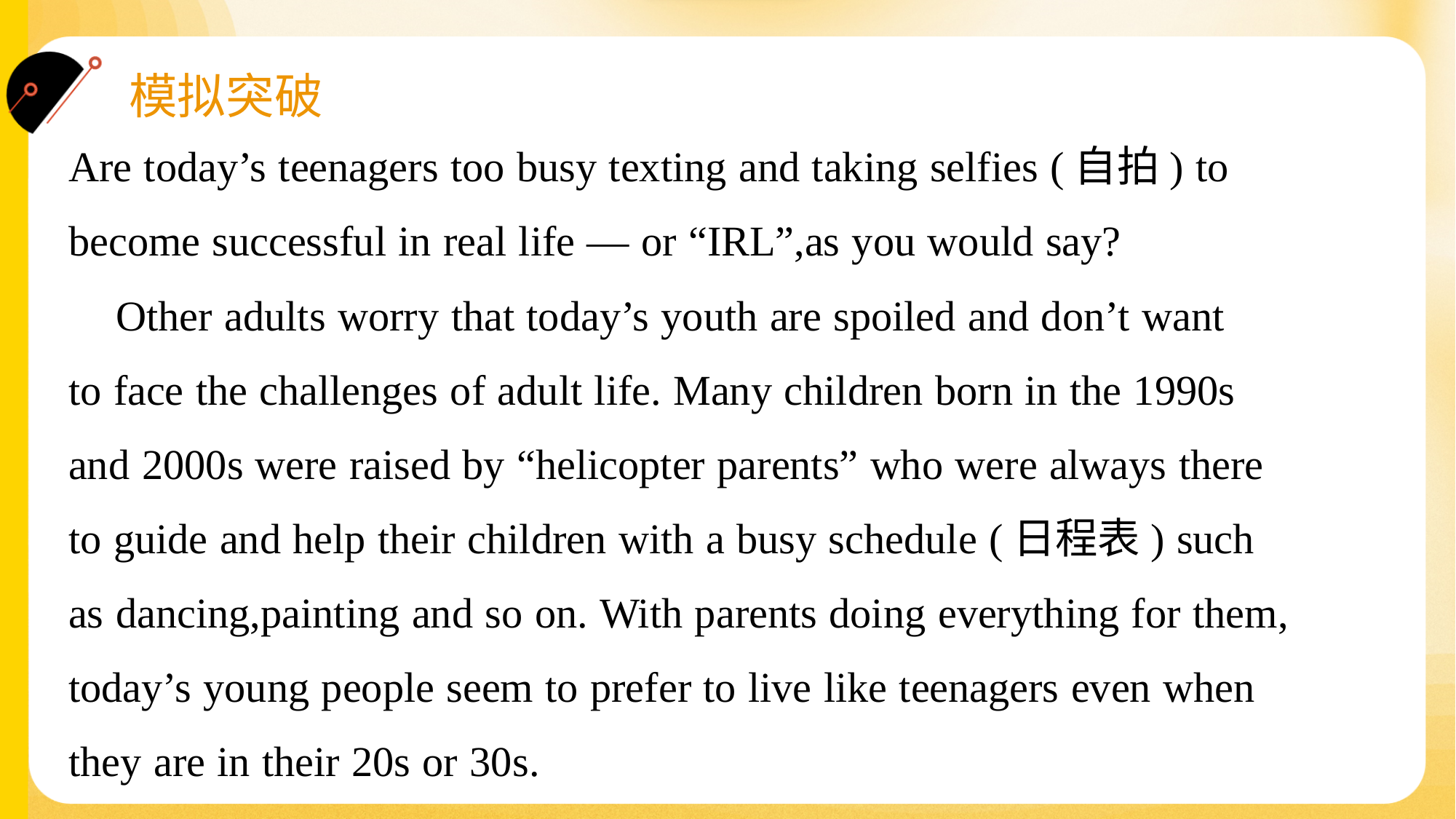

Are today’s teenagers too busy texting and taking selfies (自拍) to
become successful in real life — or “IRL”,as you would say?
    Other adults worry that today’s youth are spoiled and don’t want
to face the challenges of adult life. Many children born in the 1990s
and 2000s were raised by “helicopter parents” who were always there
to guide and help their children with a busy schedule (日程表) such
as dancing,painting and so on. With parents doing everything for them,
today’s young people seem to prefer to live like teenagers even when
they are in their 20s or 30s.